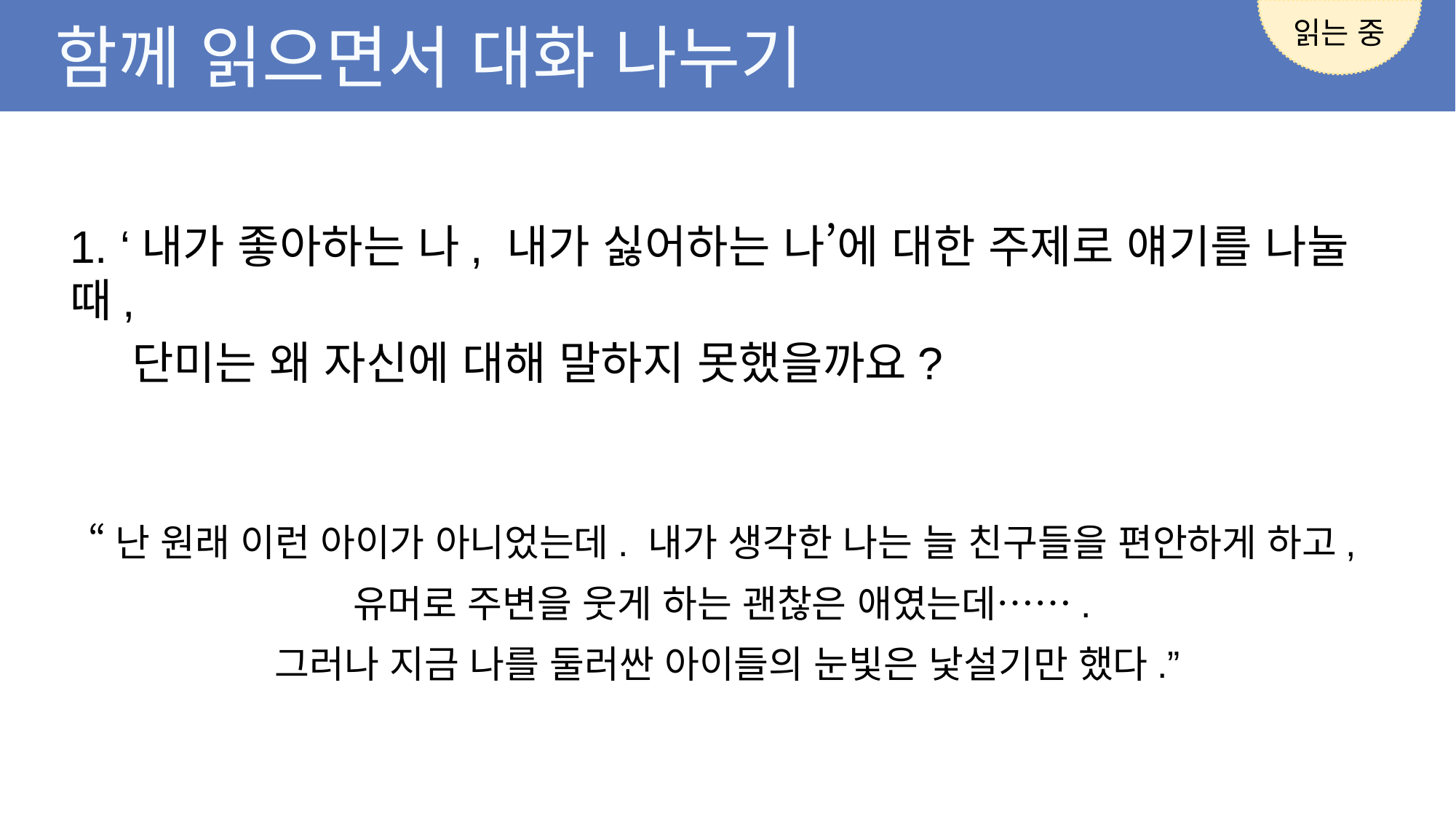

읽는 중

함께 읽으면서 대화 나누기
1. ‘내가 좋아하는 나, 내가 싫어하는 나’에 대한 주제로 얘기를 나눌 때,
    단미는 왜 자신에 대해 말하지 못했을까요?

“난 원래 이런 아이가 아니었는데. 내가 생각한 나는 늘 친구들을 편안하게 하고,
유머로 주변을 웃게 하는 괜찮은 애였는데…….
그러나 지금 나를 둘러싼 아이들의 눈빛은 낯설기만 했다.”